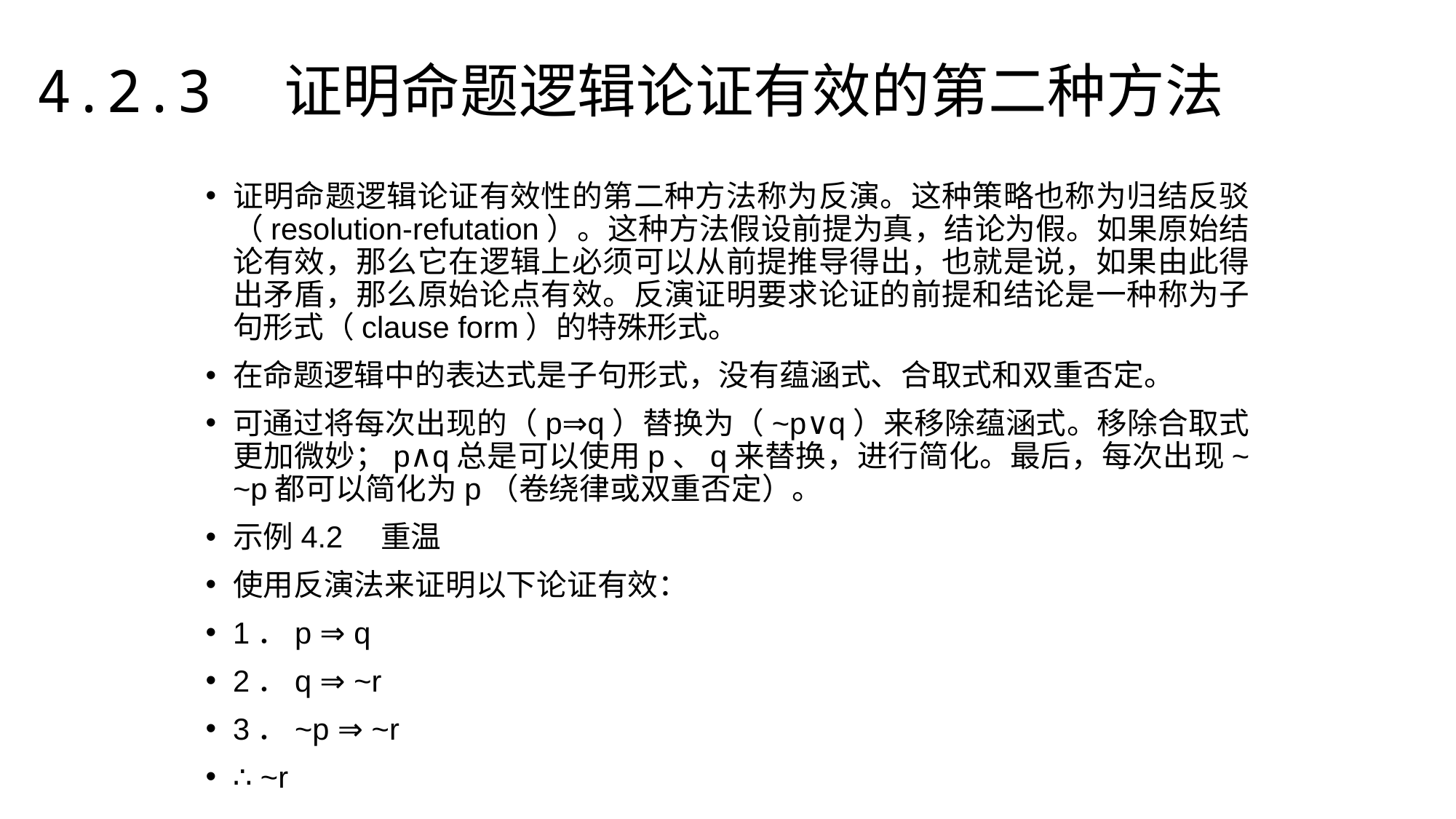

4.2.3　证明命题逻辑论证有效的第二种方法
证明命题逻辑论证有效性的第二种方法称为反演。这种策略也称为归结反驳（resolution-refutation）。这种方法假设前提为真，结论为假。如果原始结论有效，那么它在逻辑上必须可以从前提推导得出，也就是说，如果由此得出矛盾，那么原始论点有效。反演证明要求论证的前提和结论是一种称为子句形式（clause form）的特殊形式。
在命题逻辑中的表达式是子句形式，没有蕴涵式、合取式和双重否定。
可通过将每次出现的（p⇒q）替换为（~p∨q）来移除蕴涵式。移除合取式更加微妙；p∧q总是可以使用p、q来替换，进行简化。最后，每次出现~ ~p都可以简化为p（卷绕律或双重否定）。
示例4.2　重温
使用反演法来证明以下论证有效：
1．p ⇒ q
2．q ⇒ ~r
3．~p ⇒ ~r
∴ ~r